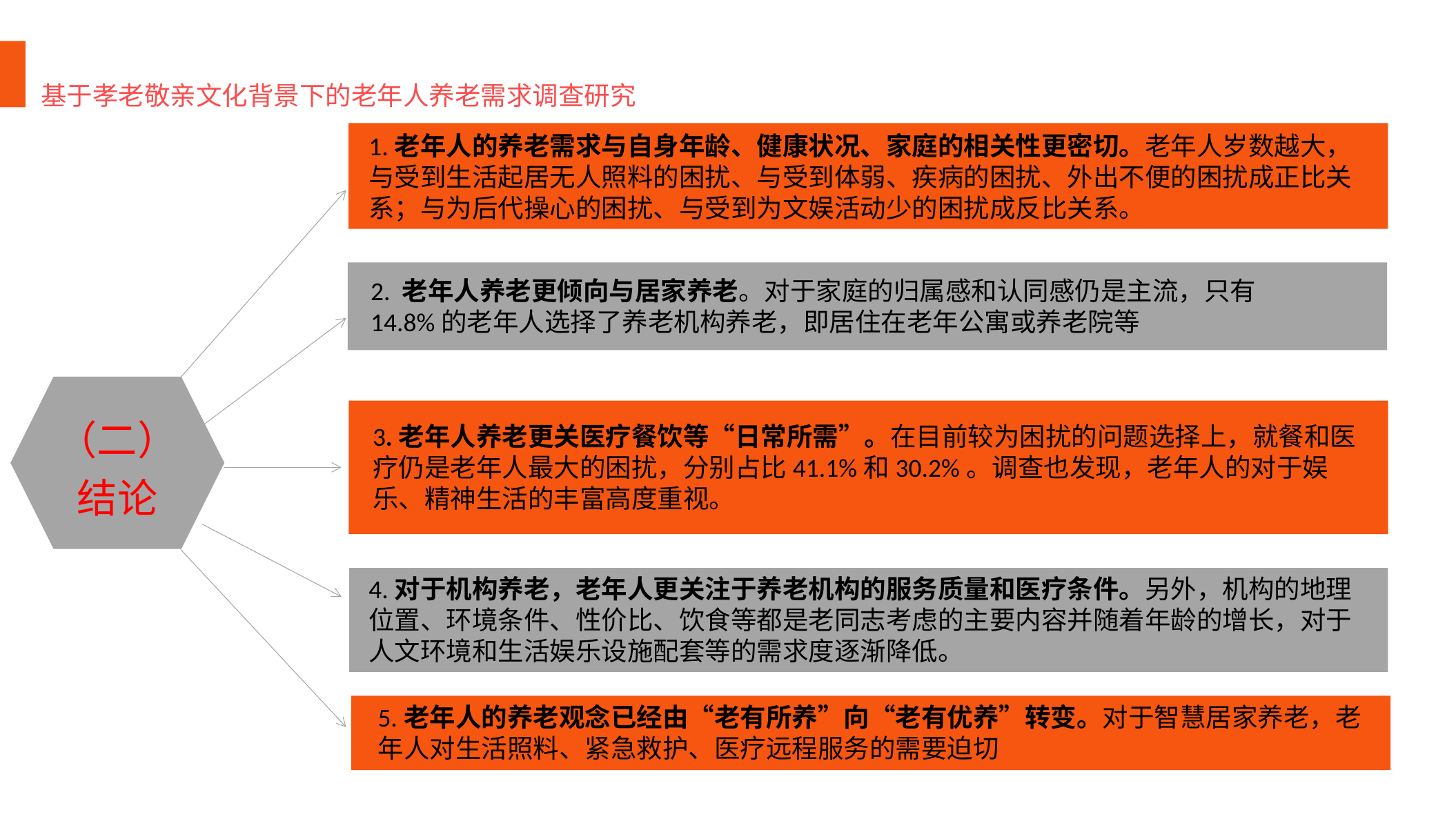

基于孝老敬亲文化背景下的老年人养老需求调查研究

1.老年人的养老需求与自身年龄、健康状况、家庭的相关性更密切。老年人岁数越大，与受到生活起居无人照料的困扰、与受到体弱、疾病的困扰、外出不便的困扰成正比关系；与为后代操心的困扰、与受到为文娱活动少的困扰成反比关系。
请替换文字内容，点击添加相关标题文字，修改文字内容，也可以直接复制你的内容到此。请替换文字内容，点击添加相关标题文字，修改文字内容，也可以直接复制你的内容到此。请替换文字内容，点击添加相关标题文字，修改文字内容，也可以直接复制你的内容到此。
请替换文字内容，点击添加相关标题文字，修改文字内容，也可以直接复制你的内容到此。

2. 老年人养老更倾向与居家养老。对于家庭的归属感和认同感仍是主流，只有14.8%的老年人选择了养老机构养老，即居住在老年公寓或养老院等
（二）结论

3.老年人养老更关医疗餐饮等“日常所需”。在目前较为困扰的问题选择上，就餐和医疗仍是老年人最大的困扰，分别占比41.1%和30.2%。调查也发现，老年人的对于娱乐、精神生活的丰富高度重视。

4.对于机构养老，老年人更关注于养老机构的服务质量和医疗条件。另外，机构的地理位置、环境条件、性价比、饮食等都是老同志考虑的主要内容并随着年龄的增长，对于人文环境和生活娱乐设施配套等的需求度逐渐降低。

5.老年人的养老观念已经由“老有所养”向“老有优养”转变。对于智慧居家养老，老年人对生活照料、紧急救护、医疗远程服务的需要迫切